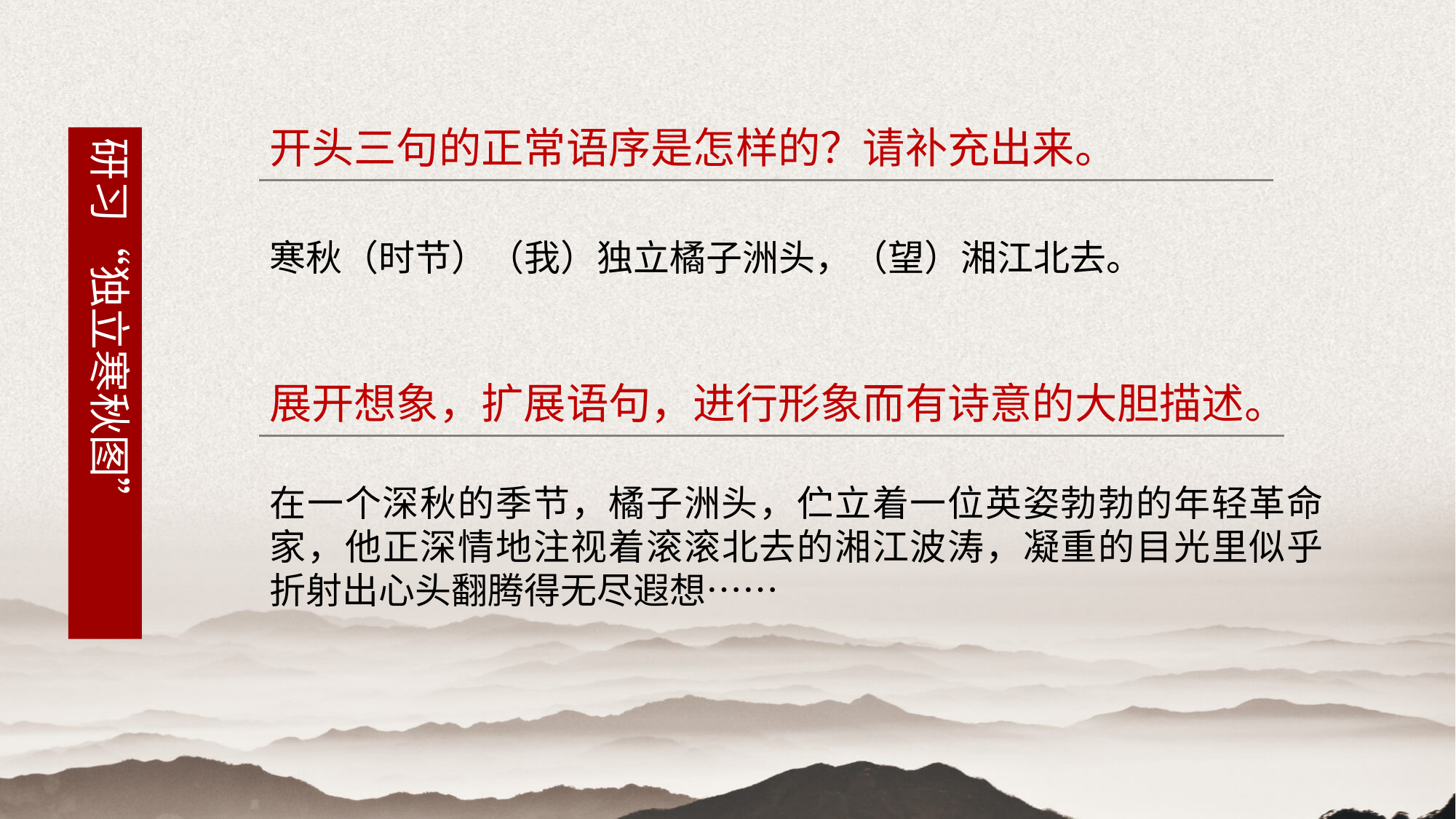

开头三句的正常语序是怎样的？请补充出来。
研习“独立寒秋图”
寒秋（时节）（我）独立橘子洲头，（望）湘江北去。
展开想象，扩展语句，进行形象而有诗意的大胆描述。
在一个深秋的季节，橘子洲头，伫立着一位英姿勃勃的年轻革命家，他正深情地注视着滚滚北去的湘江波涛，凝重的目光里似乎折射出心头翻腾得无尽遐想……